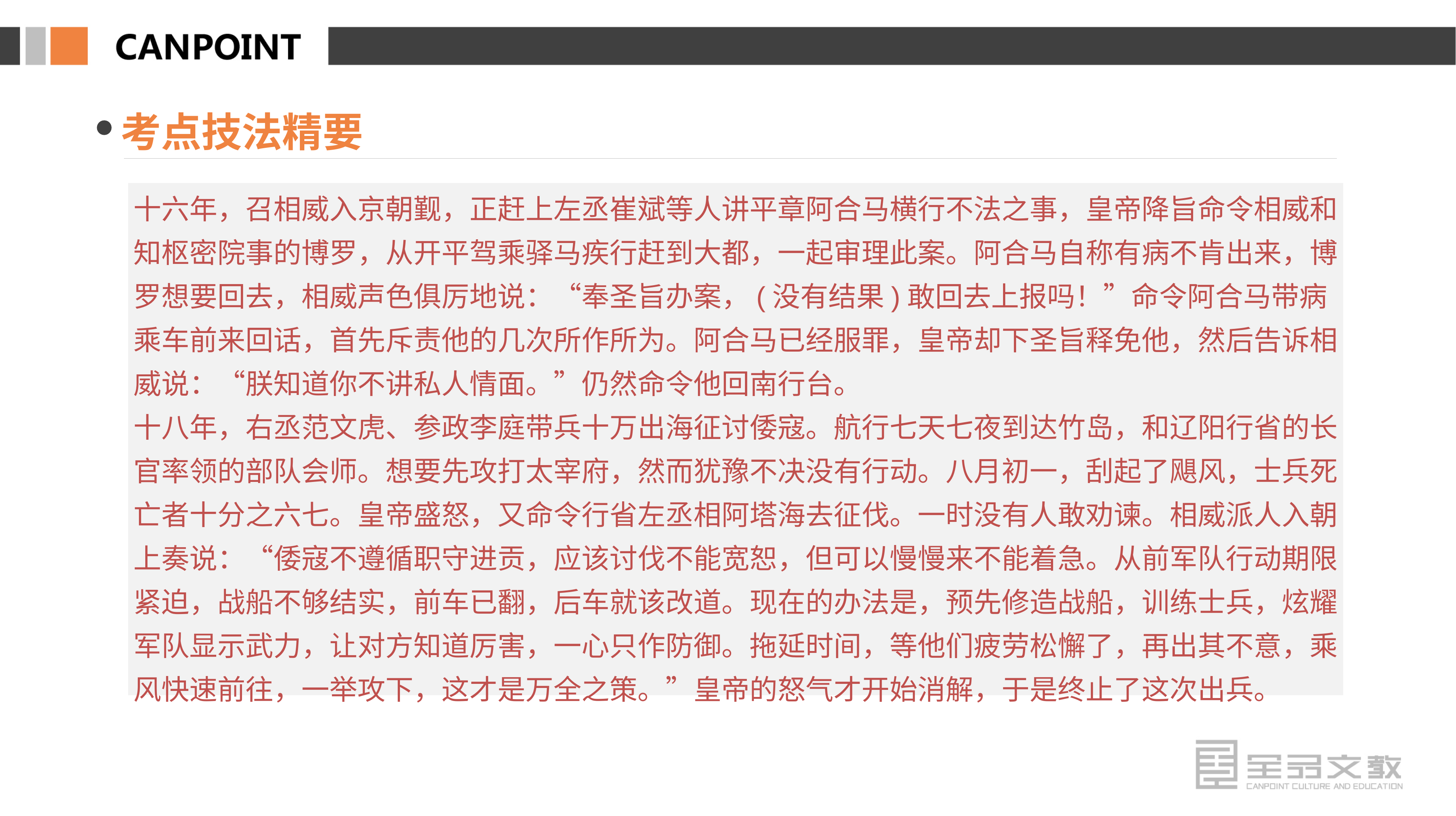

考点技法精要

十六年，召相威入京朝觐，正赶上左丞崔斌等人讲平章阿合马横行不法之事，皇帝降旨命令相威和知枢密院事的博罗，从开平驾乘驿马疾行赶到大都，一起审理此案。阿合马自称有病不肯出来，博罗想要回去，相威声色俱厉地说：“奉圣旨办案，(没有结果)敢回去上报吗！”命令阿合马带病乘车前来回话，首先斥责他的几次所作所为。阿合马已经服罪，皇帝却下圣旨释免他，然后告诉相威说：“朕知道你不讲私人情面。”仍然命令他回南行台。
十八年，右丞范文虎、参政李庭带兵十万出海征讨倭寇。航行七天七夜到达竹岛，和辽阳行省的长官率领的部队会师。想要先攻打太宰府，然而犹豫不决没有行动。八月初一，刮起了飓风，士兵死亡者十分之六七。皇帝盛怒，又命令行省左丞相阿塔海去征伐。一时没有人敢劝谏。相威派人入朝上奏说：“倭寇不遵循职守进贡，应该讨伐不能宽恕，但可以慢慢来不能着急。从前军队行动期限紧迫，战船不够结实，前车已翻，后车就该改道。现在的办法是，预先修造战船，训练士兵，炫耀军队显示武力，让对方知道厉害，一心只作防御。拖延时间，等他们疲劳松懈了，再出其不意，乘风快速前往，一举攻下，这才是万全之策。”皇帝的怒气才开始消解，于是终止了这次出兵。